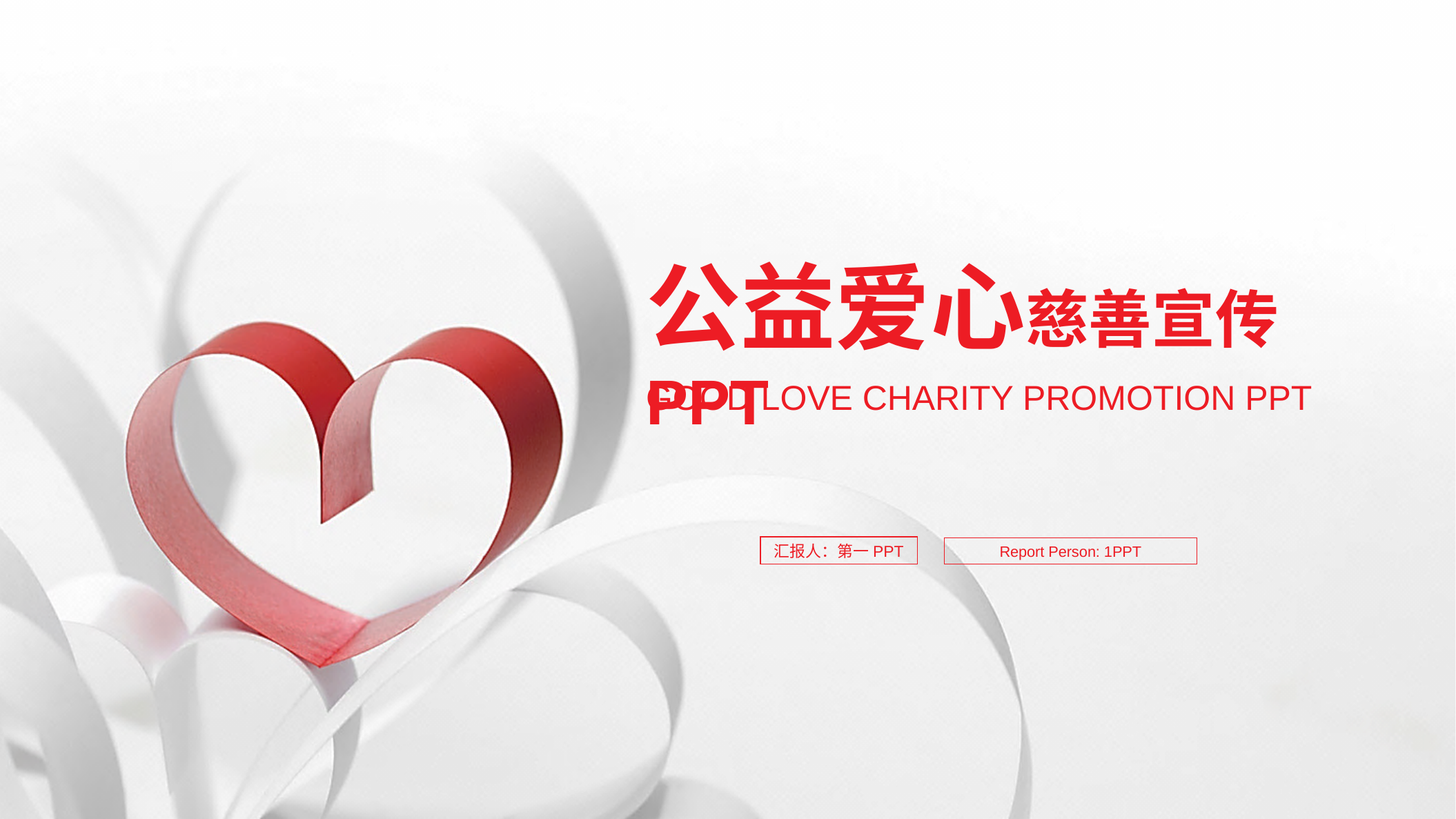

公益爱心慈善宣传PPT
GOOD LOVE CHARITY PROMOTION PPT
汇报人：第一PPT
Report Person: 1PPT